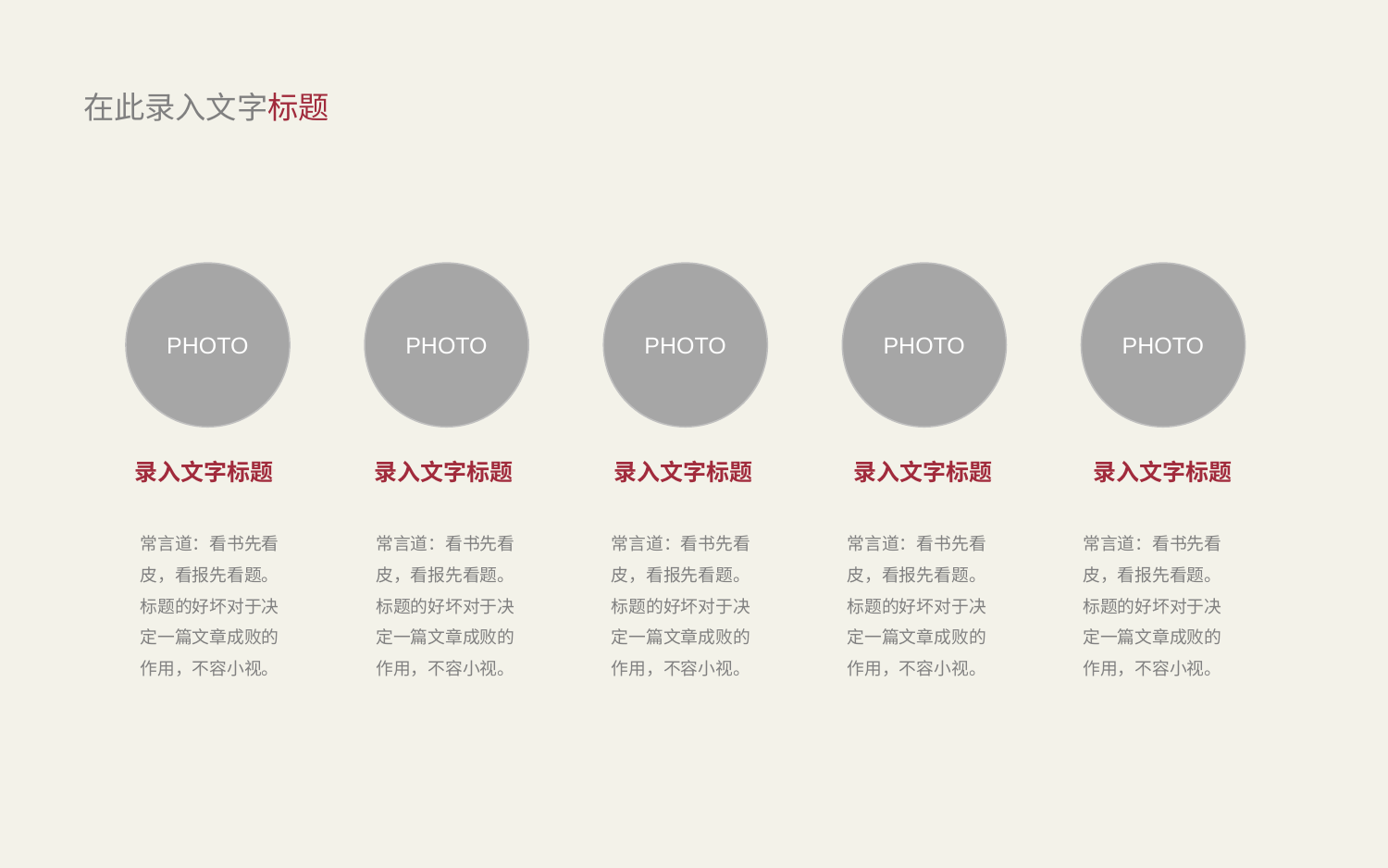

# 在此录入文字标题
PHOTO
PHOTO
PHOTO
PHOTO
PHOTO
录入文字标题
录入文字标题
录入文字标题
录入文字标题
录入文字标题
常言道：看书先看皮，看报先看题。标题的好坏对于决定一篇文章成败的作用，不容小视。
常言道：看书先看皮，看报先看题。标题的好坏对于决定一篇文章成败的作用，不容小视。
常言道：看书先看皮，看报先看题。标题的好坏对于决定一篇文章成败的作用，不容小视。
常言道：看书先看皮，看报先看题。标题的好坏对于决定一篇文章成败的作用，不容小视。
常言道：看书先看皮，看报先看题。标题的好坏对于决定一篇文章成败的作用，不容小视。